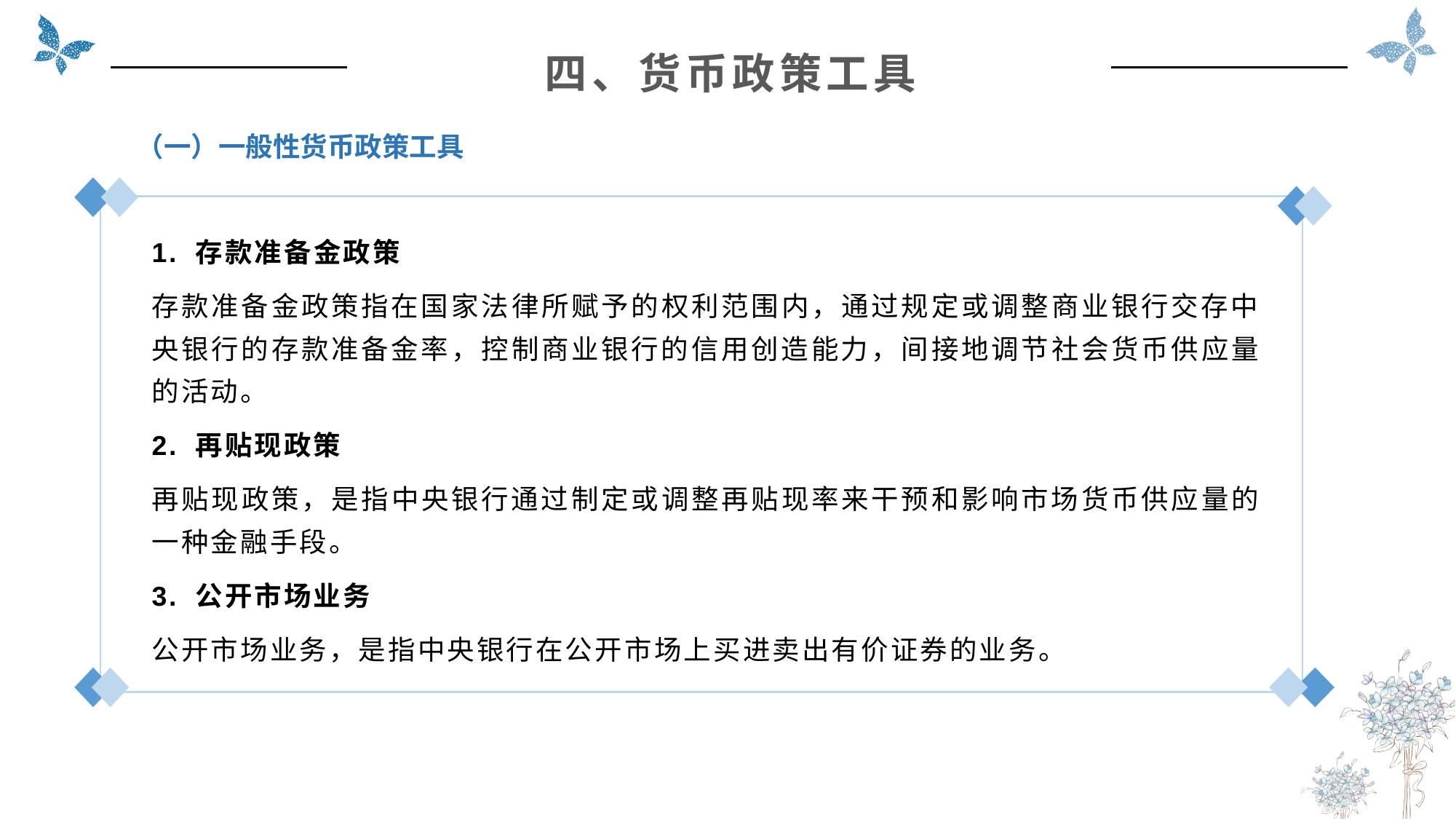

四、货币政策工具
（一）一般性货币政策工具

1. 存款准备金政策
存款准备金政策指在国家法律所赋予的权利范围内，通过规定或调整商业银行交存中央银行的存款准备金率，控制商业银行的信用创造能力，间接地调节社会货币供应量的活动。
2. 再贴现政策
再贴现政策，是指中央银行通过制定或调整再贴现率来干预和影响市场货币供应量的一种金融手段。
3. 公开市场业务
公开市场业务，是指中央银行在公开市场上买进卖出有价证券的业务。